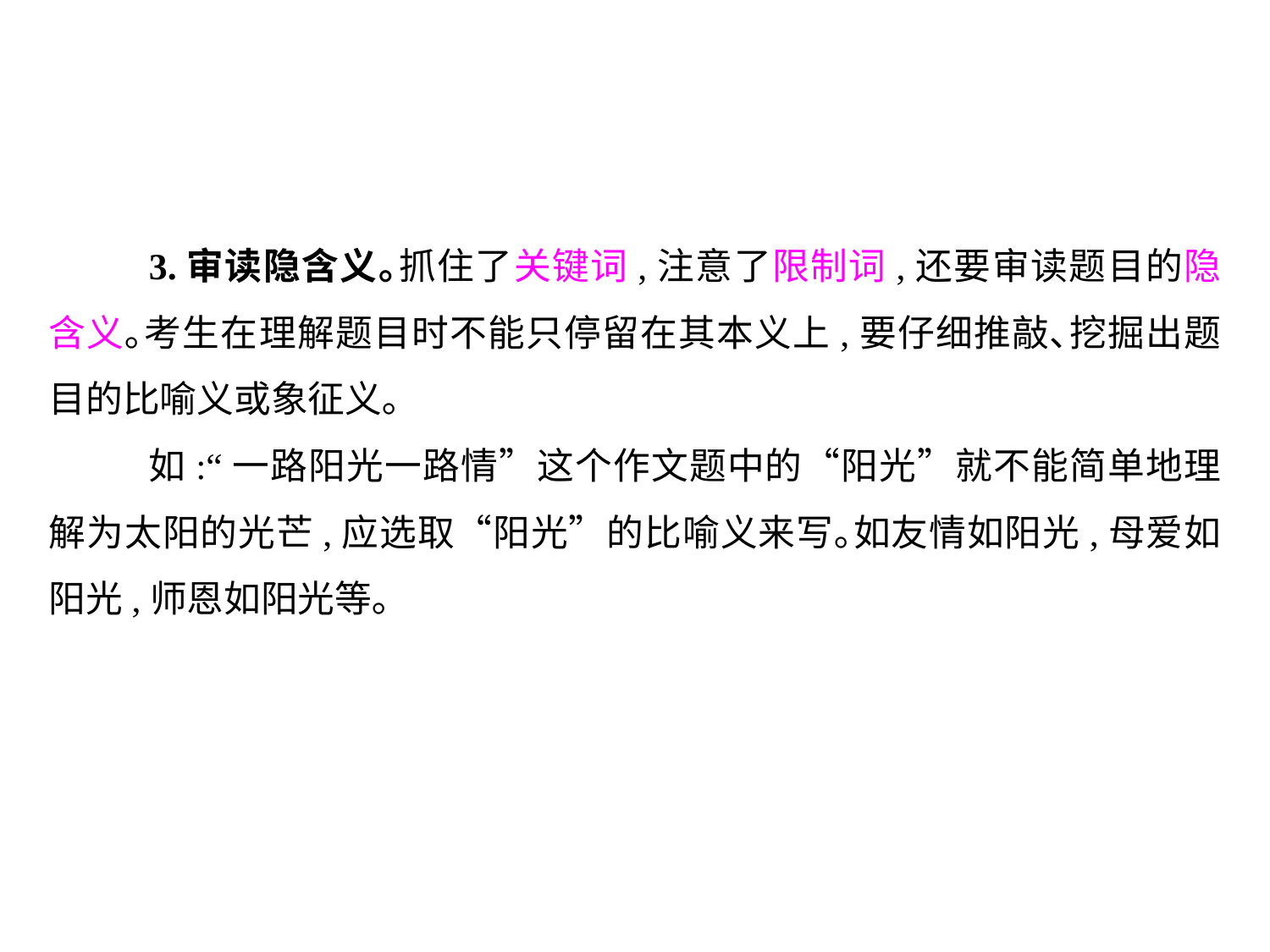

3.审读隐含义｡抓住了关键词,注意了限制词,还要审读题目的隐含义｡考生在理解题目时不能只停留在其本义上,要仔细推敲､挖掘出题目的比喻义或象征义｡
如:“一路阳光一路情”这个作文题中的“阳光”就不能简单地理解为太阳的光芒,应选取“阳光”的比喻义来写｡如友情如阳光,母爱如阳光,师恩如阳光等｡